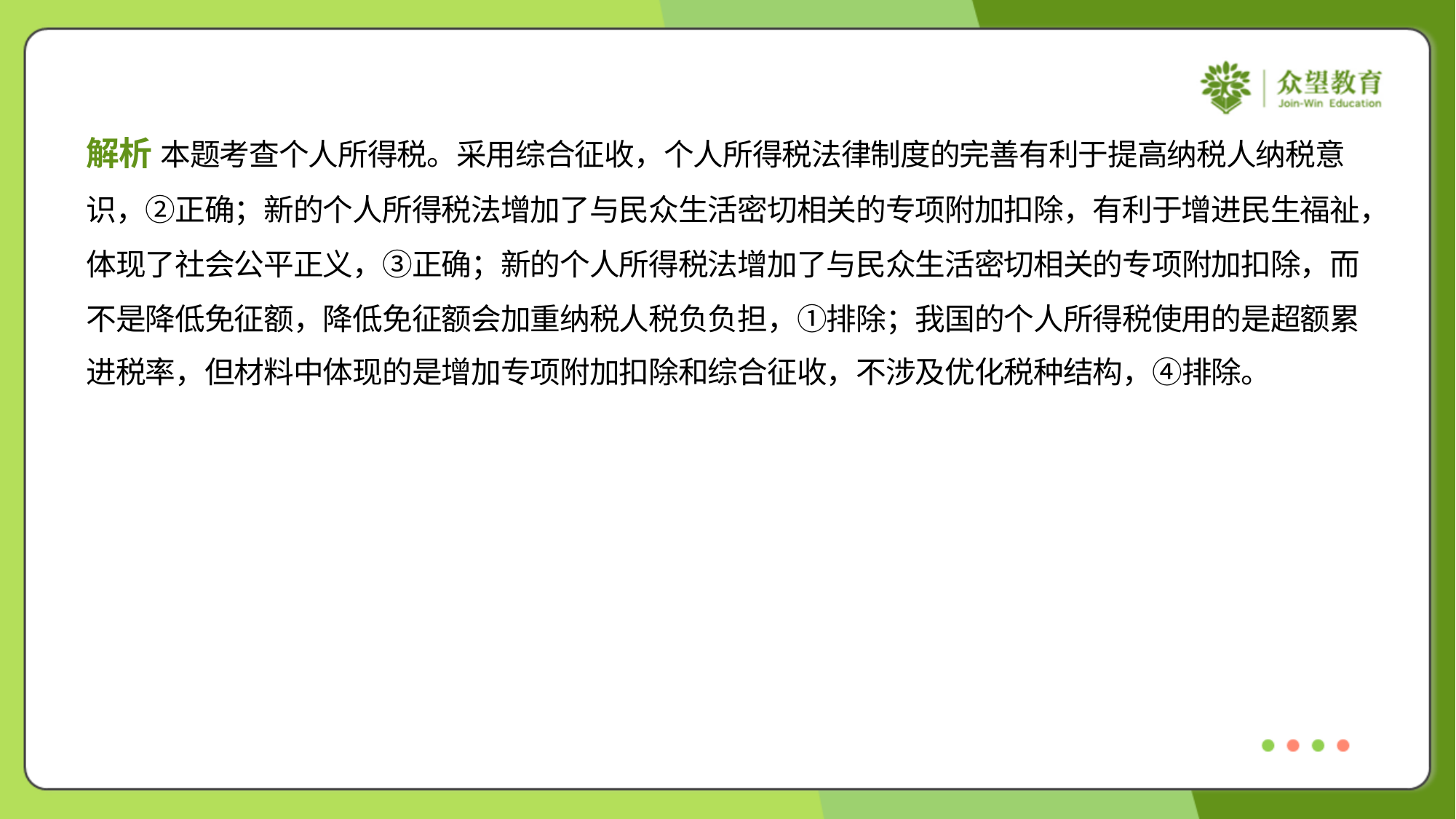

解析 本题考查个人所得税。采用综合征收，个人所得税法律制度的完善有利于提高纳税人纳税意
识，②正确；新的个人所得税法增加了与民众生活密切相关的专项附加扣除，有利于增进民生福祉，
体现了社会公平正义，③正确；新的个人所得税法增加了与民众生活密切相关的专项附加扣除，而
不是降低免征额，降低免征额会加重纳税人税负负担，①排除；我国的个人所得税使用的是超额累
进税率，但材料中体现的是增加专项附加扣除和综合征收，不涉及优化税种结构，④排除。